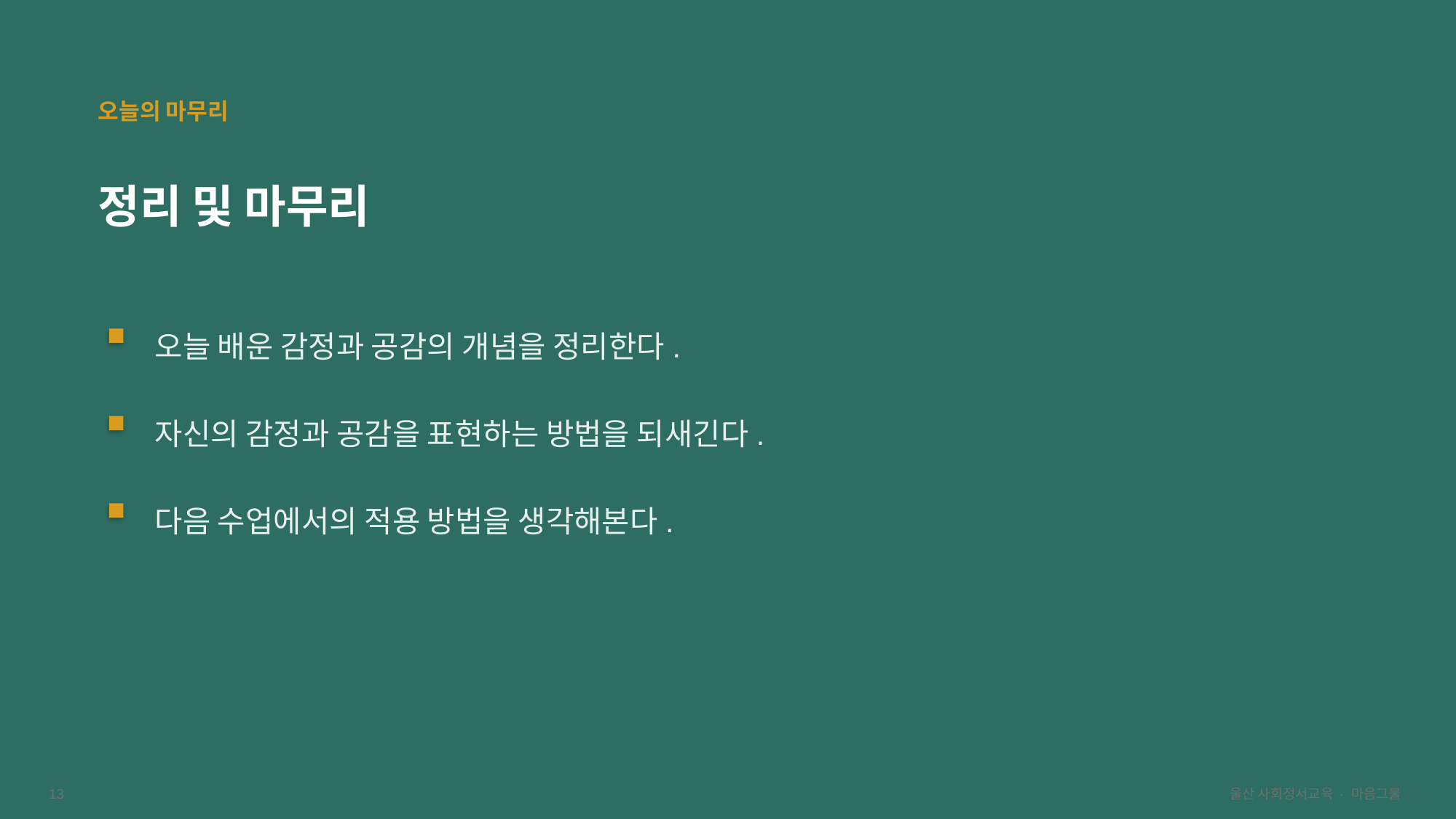

오늘의 마무리
정리 및 마무리
오늘 배운 감정과 공감의 개념을 정리한다.

자신의 감정과 공감을 표현하는 방법을 되새긴다.

다음 수업에서의 적용 방법을 생각해본다.

13
울산 사회정서교육 · 마음그물